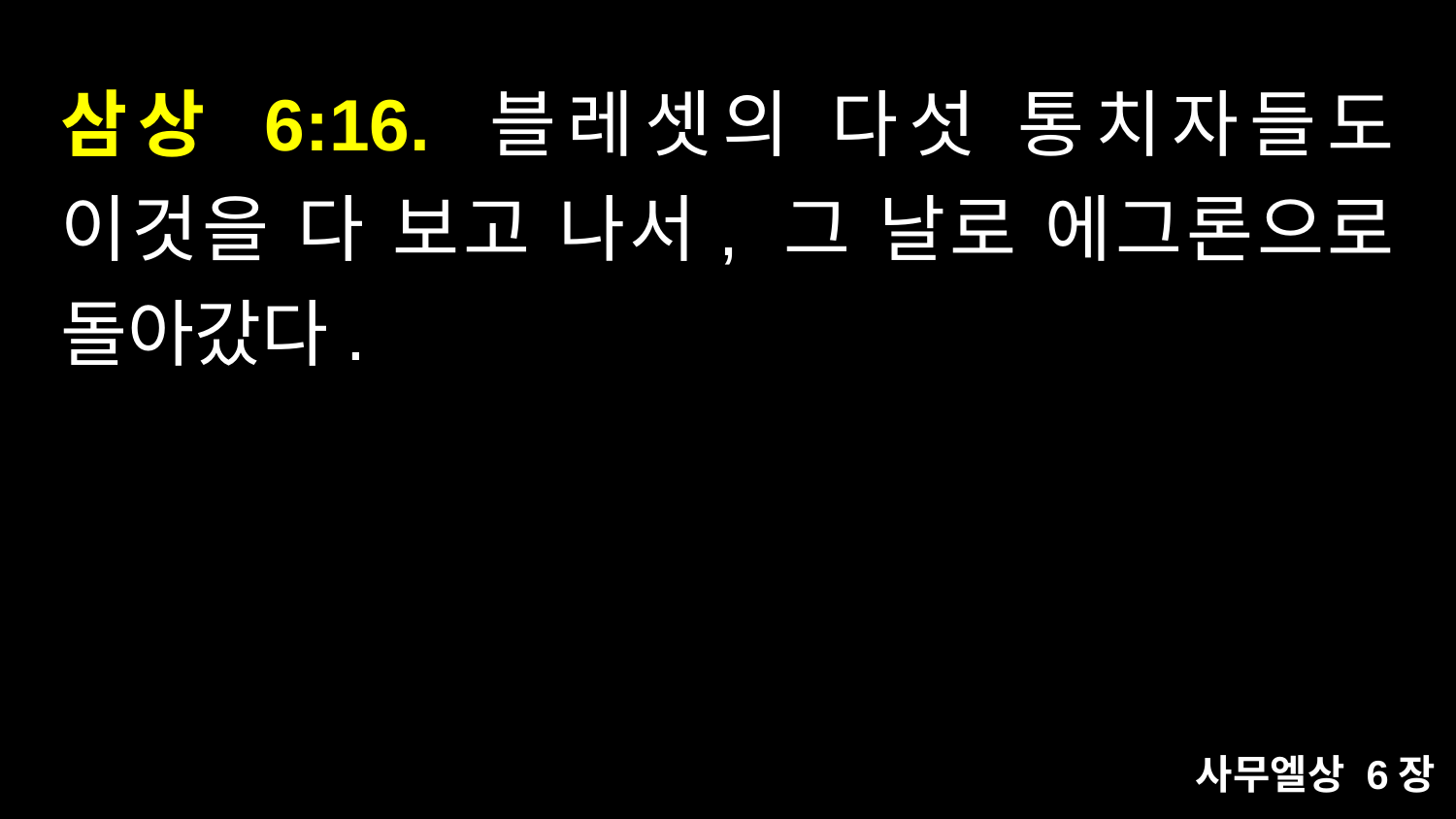

# 삼상 6:16. 블레셋의 다섯 통치자들도 이것을 다 보고 나서, 그 날로 에그론으로 돌아갔다.
사무엘상 6장